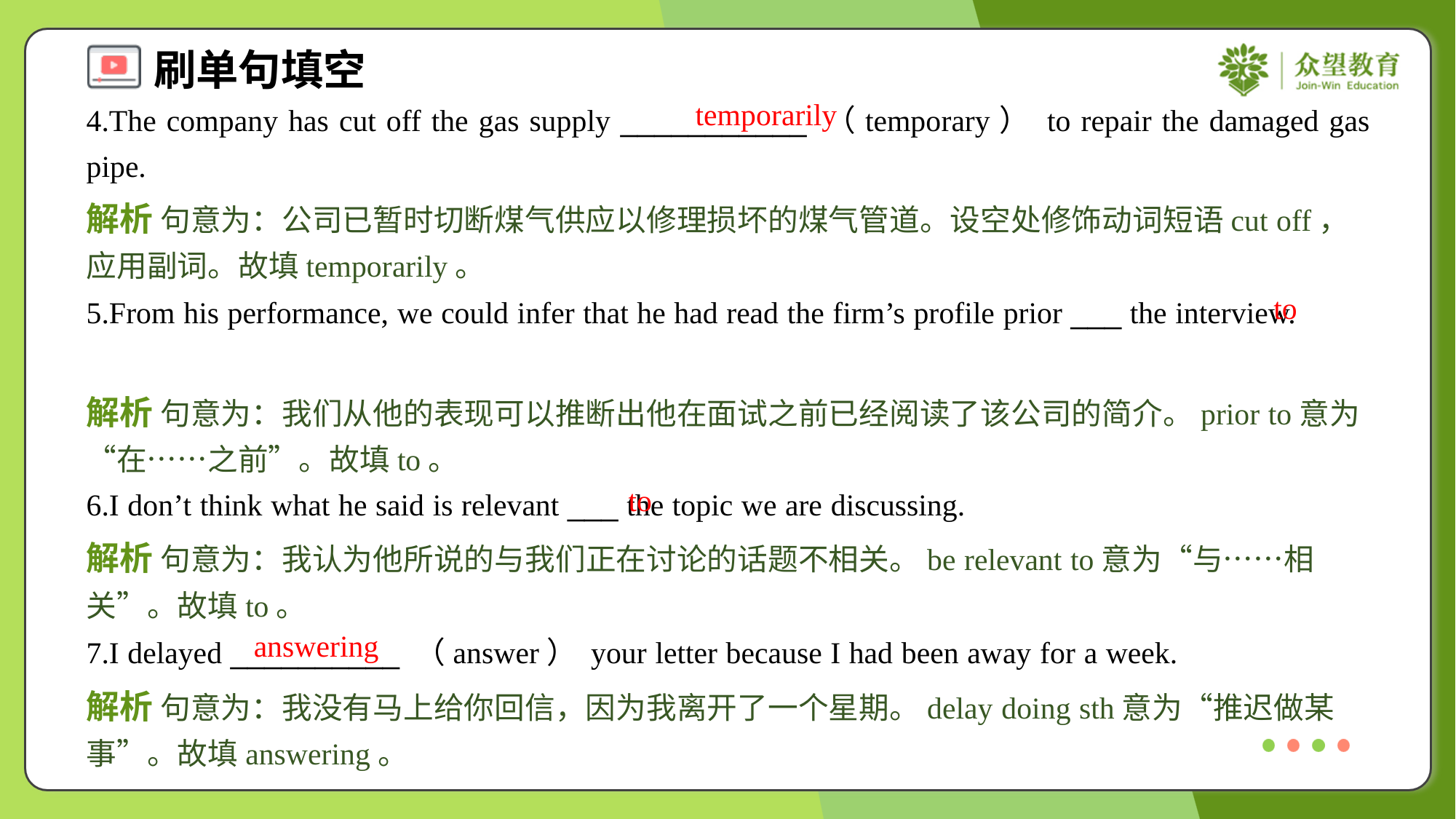

temporarily
4.The company has cut off the gas supply ___________ （temporary） to repair the damaged gas pipe.
解析 句意为：公司已暂时切断煤气供应以修理损坏的煤气管道。设空处修饰动词短语cut off，应用副词。故填temporarily。
to
5.From his performance, we could infer that he had read the firm’s profile prior ___ the interview.
解析 句意为：我们从他的表现可以推断出他在面试之前已经阅读了该公司的简介。prior to意为“在……之前”。故填to。
to
6.I don’t think what he said is relevant ___ the topic we are discussing.
解析 句意为：我认为他所说的与我们正在讨论的话题不相关。be relevant to意为“与……相关”。故填to。
answering
7.I delayed __________ （answer） your letter because I had been away for a week.
解析 句意为：我没有马上给你回信，因为我离开了一个星期。delay doing sth意为“推迟做某事”。故填answering。